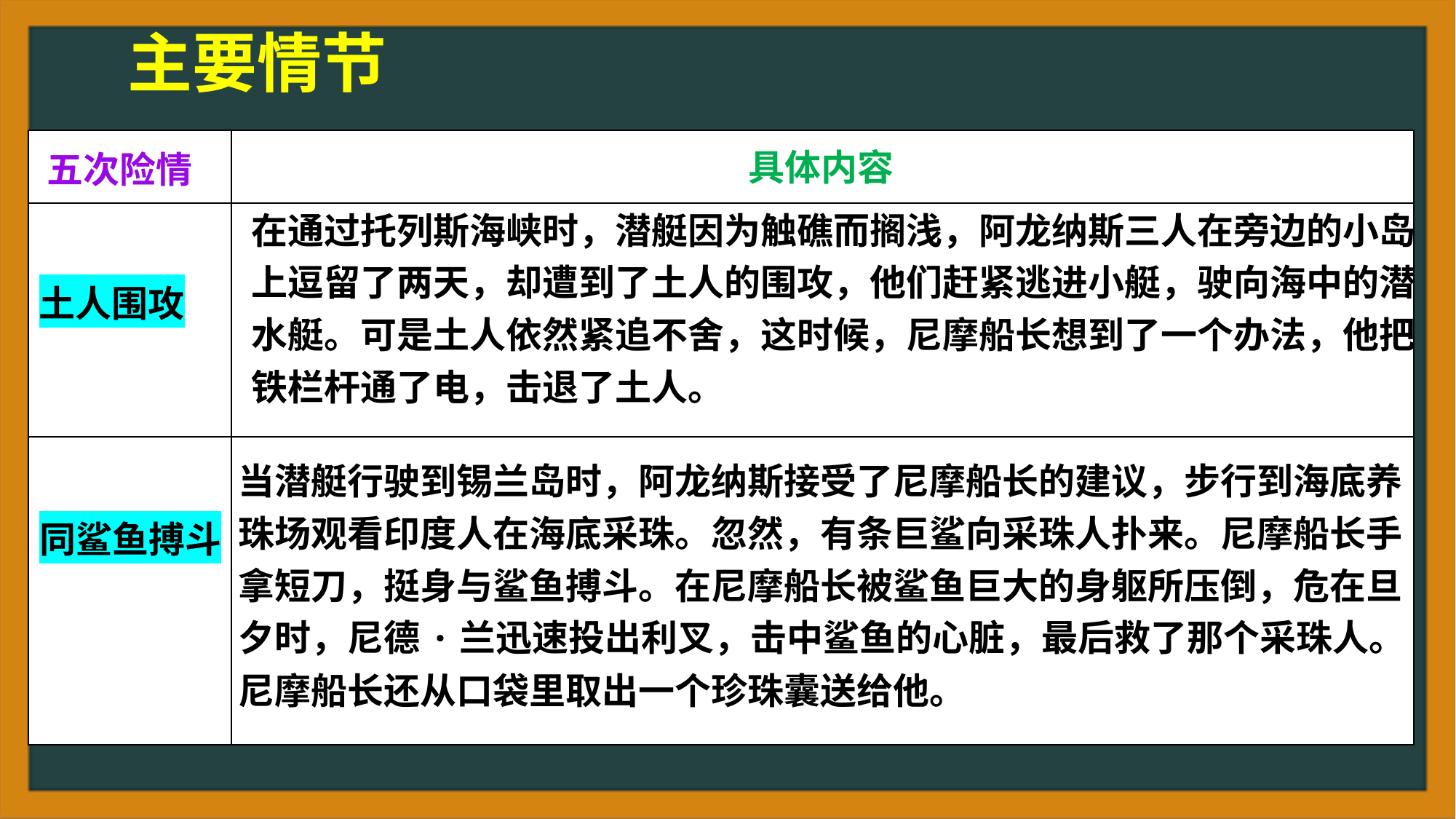

主要情节
|  |  |
| --- | --- |
|  |  |
|  |  |
具体内容
五次险情
在通过托列斯海峡时，潜艇因为触礁而搁浅，阿龙纳斯三人在旁边的小岛上逗留了两天，却遭到了土人的围攻，他们赶紧逃进小艇，驶向海中的潜水艇。可是土人依然紧追不舍，这时候，尼摩船长想到了一个办法，他把铁栏杆通了电，击退了土人。
土人围攻
当潜艇行驶到锡兰岛时，阿龙纳斯接受了尼摩船长的建议，步行到海底养珠场观看印度人在海底采珠。忽然，有条巨鲨向采珠人扑来。尼摩船长手拿短刀，挺身与鲨鱼搏斗。在尼摩船长被鲨鱼巨大的身躯所压倒，危在旦夕时，尼德·兰迅速投出利叉，击中鲨鱼的心脏，最后救了那个采珠人。尼摩船长还从口袋里取出一个珍珠囊送给他。
同鲨鱼搏斗